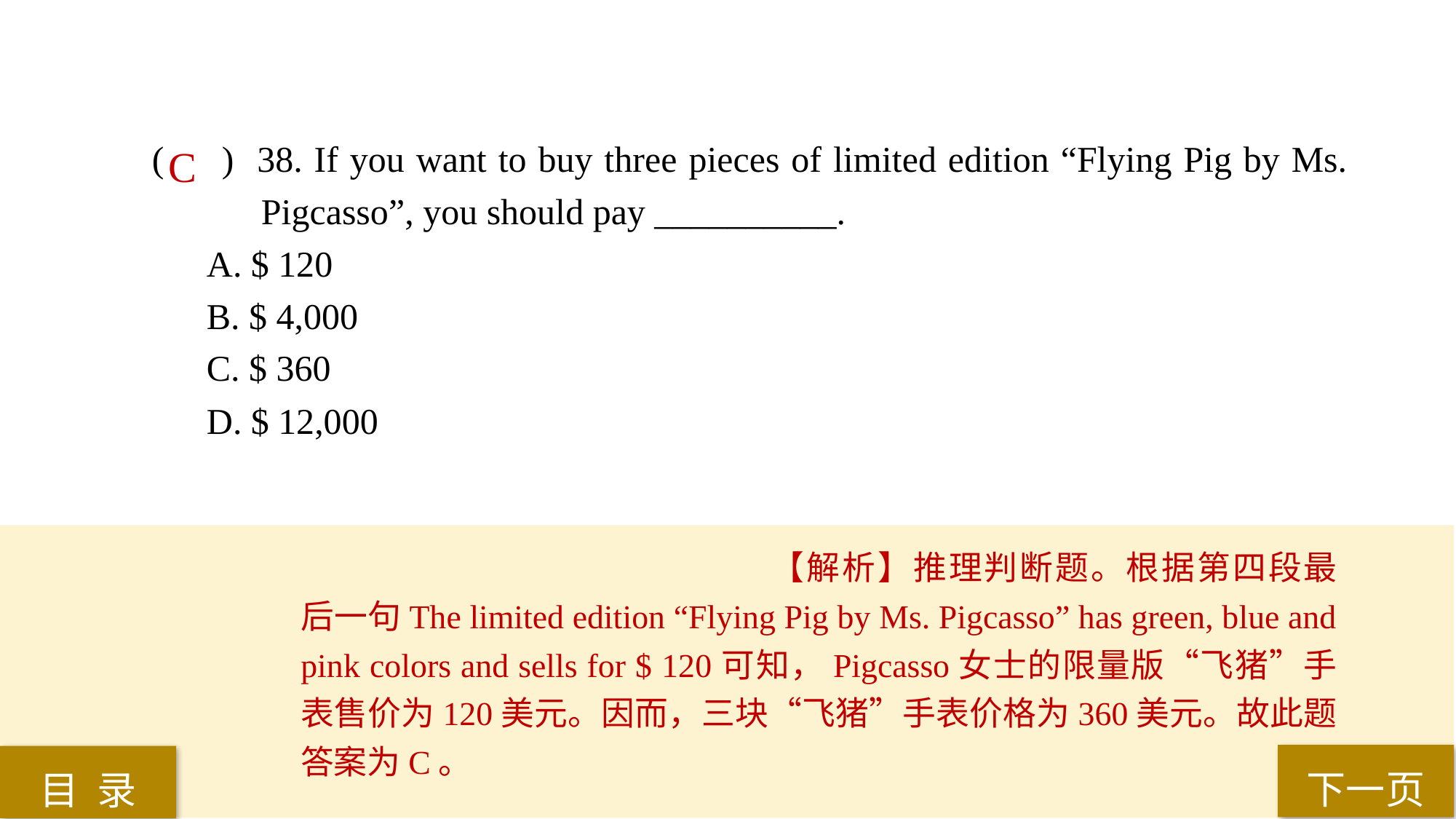

(     )  38. If you want to buy three pieces of limited edition “Flying Pig by Ms. 	Pigcasso”, you should pay __________.
A. $ 120
B. $ 4,000
C. $ 360
D. $ 12,000
C
【解析】推理判断题。根据第四段最后一句The limited edition “Flying Pig by Ms. Pigcasso” has green, blue and pink colors and sells for $ 120可知，Pigcasso女士的限量版“飞猪”手表售价为120美元。因而，三块“飞猪”手表价格为360美元。故此题答案为C。